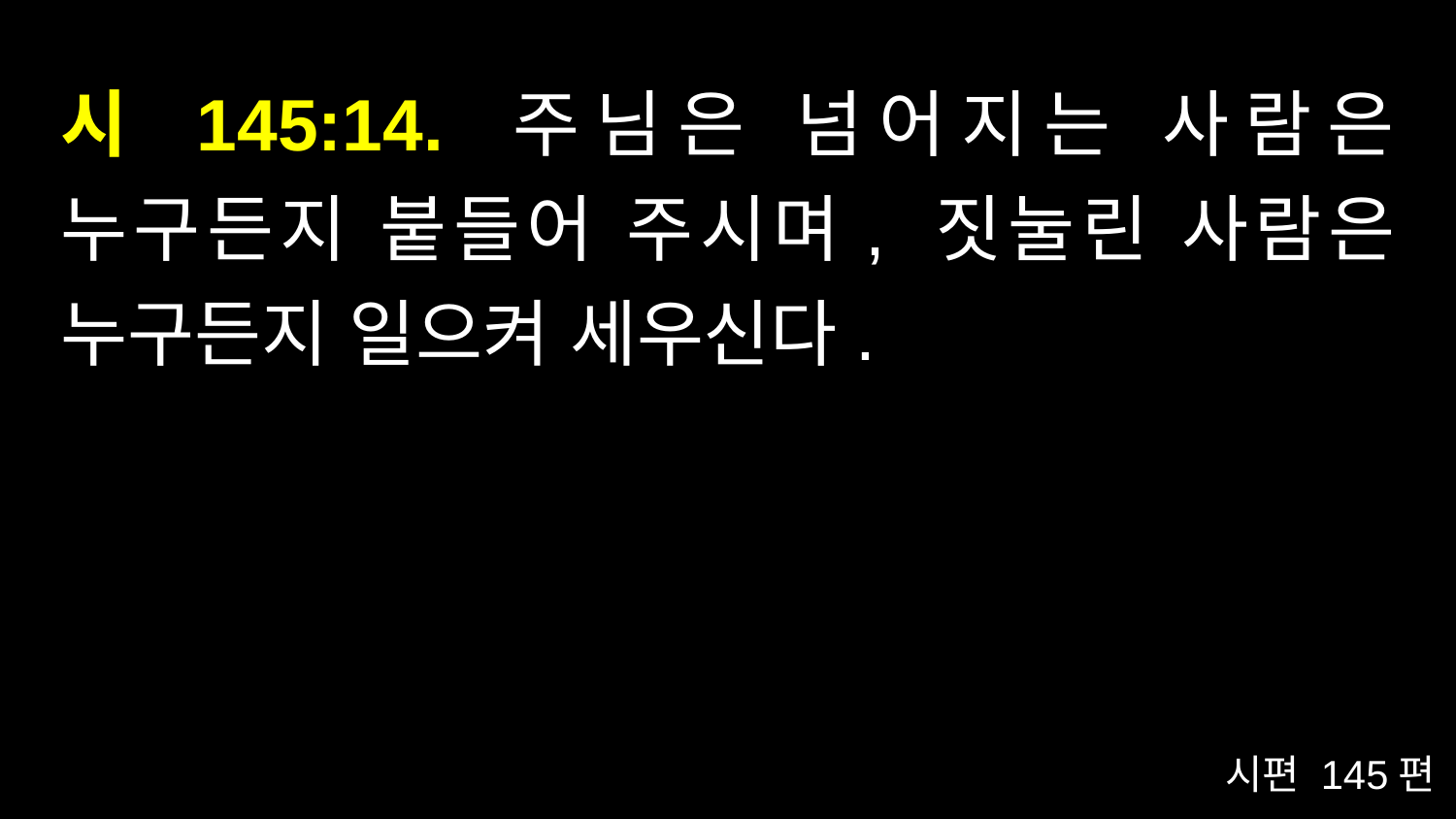

# 시 145:14. 주님은 넘어지는 사람은 누구든지 붙들어 주시며, 짓눌린 사람은 누구든지 일으켜 세우신다.
시편 145편